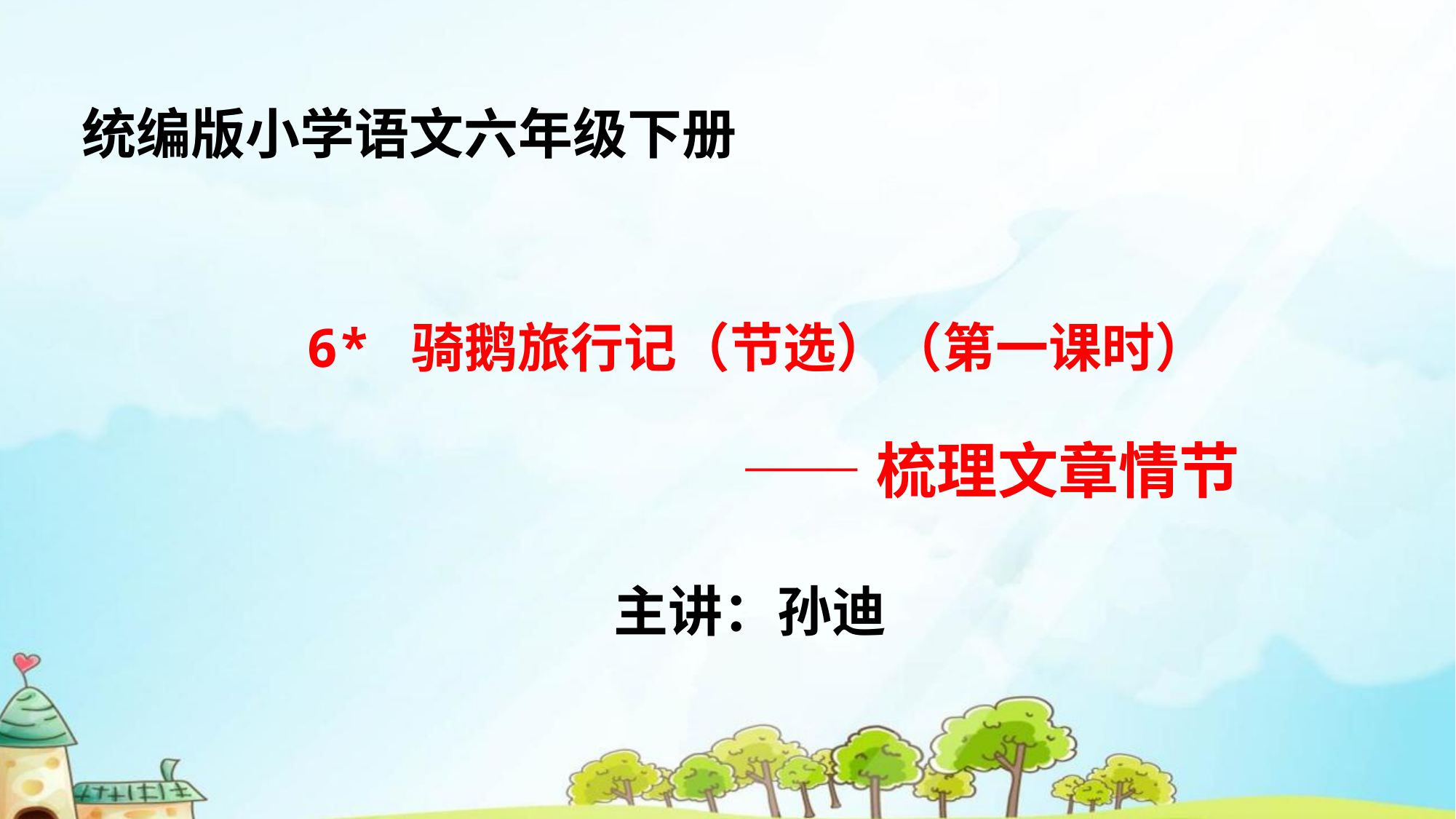

统编版小学语文六年级下册
# 6* 骑鹅旅行记（节选）（第一课时）
——梳理文章情节

主讲：孙迪